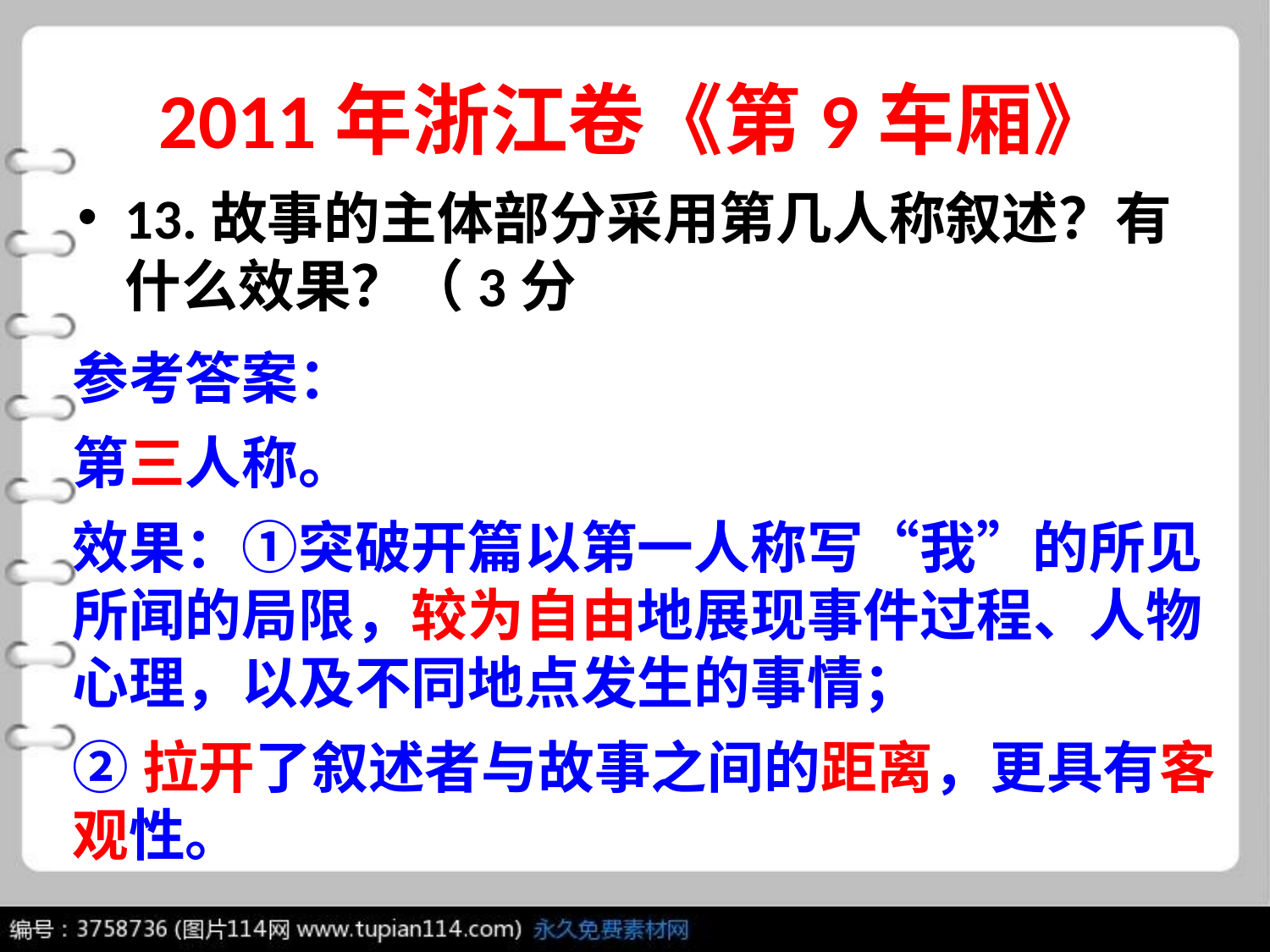

# 2011年浙江卷《第9车厢》
13.故事的主体部分采用第几人称叙述？有什么效果？（3分
参考答案：
第三人称。
效果：①突破开篇以第一人称写“我”的所见所闻的局限，较为自由地展现事件过程、人物心理，以及不同地点发生的事情；
②拉开了叙述者与故事之间的距离，更具有客观性。